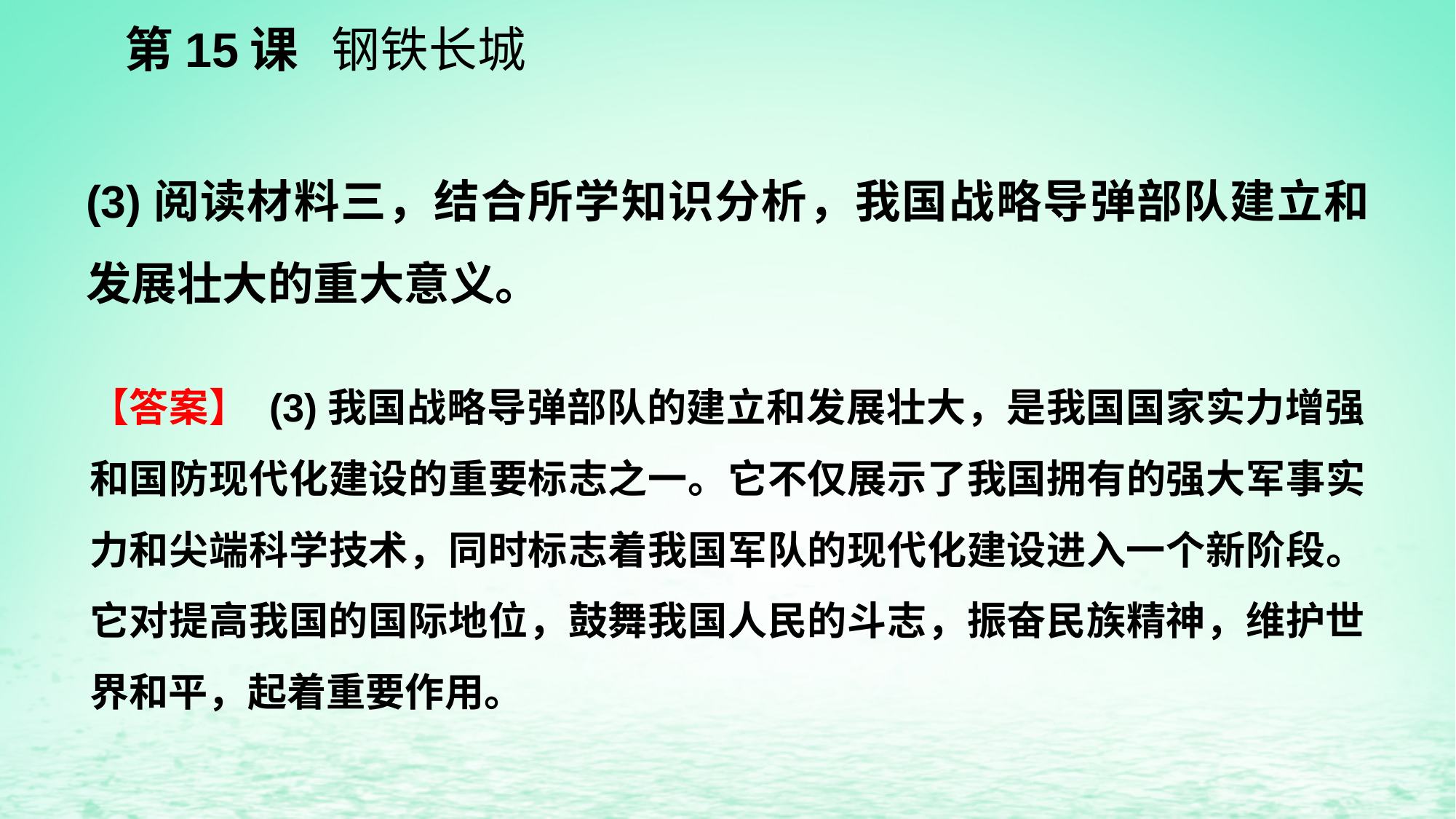

第15课   钢铁长城
(3)阅读材料三，结合所学知识分析，我国战略导弹部队建立和发展壮大的重大意义。
【答案】 (3)我国战略导弹部队的建立和发展壮大，是我国国家实力增强和国防现代化建设的重要标志之一。它不仅展示了我国拥有的强大军事实力和尖端科学技术，同时标志着我国军队的现代化建设进入一个新阶段。它对提高我国的国际地位，鼓舞我国人民的斗志，振奋民族精神，维护世界和平，起着重要作用。